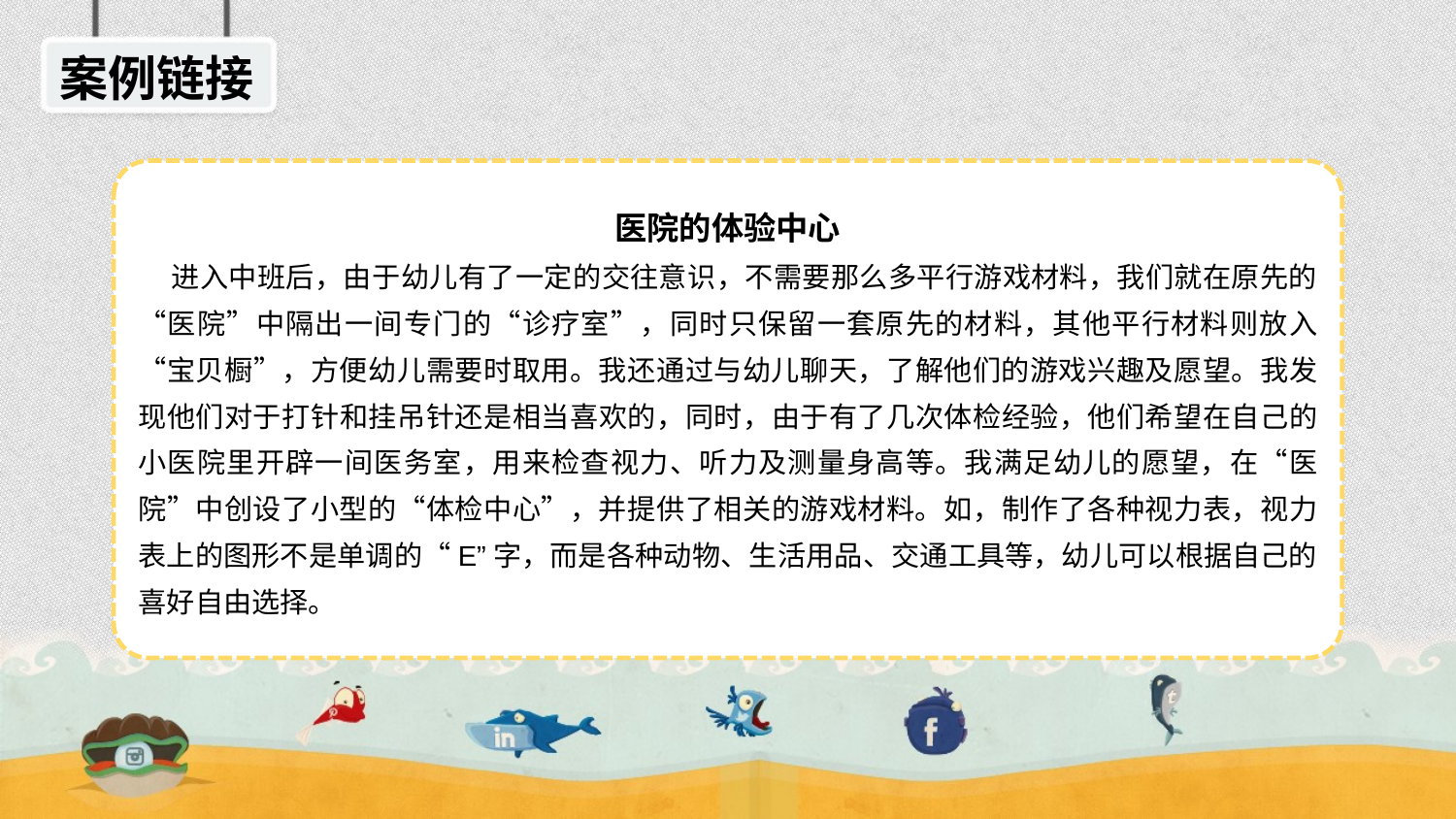

案例链接
医院的体验中心
    进入中班后，由于幼儿有了一定的交往意识，不需要那么多平行游戏材料，我们就在原先的“医院”中隔出一间专门的“诊疗室”，同时只保留一套原先的材料，其他平行材料则放入“宝贝橱”，方便幼儿需要时取用。我还通过与幼儿聊天，了解他们的游戏兴趣及愿望。我发现他们对于打针和挂吊针还是相当喜欢的，同时，由于有了几次体检经验，他们希望在自己的小医院里开辟一间医务室，用来检查视力、听力及测量身高等。我满足幼儿的愿望，在“医院”中创设了小型的“体检中心”，并提供了相关的游戏材料。如，制作了各种视力表，视力表上的图形不是单调的“E”字，而是各种动物、生活用品、交通工具等，幼儿可以根据自己的喜好自由选择。